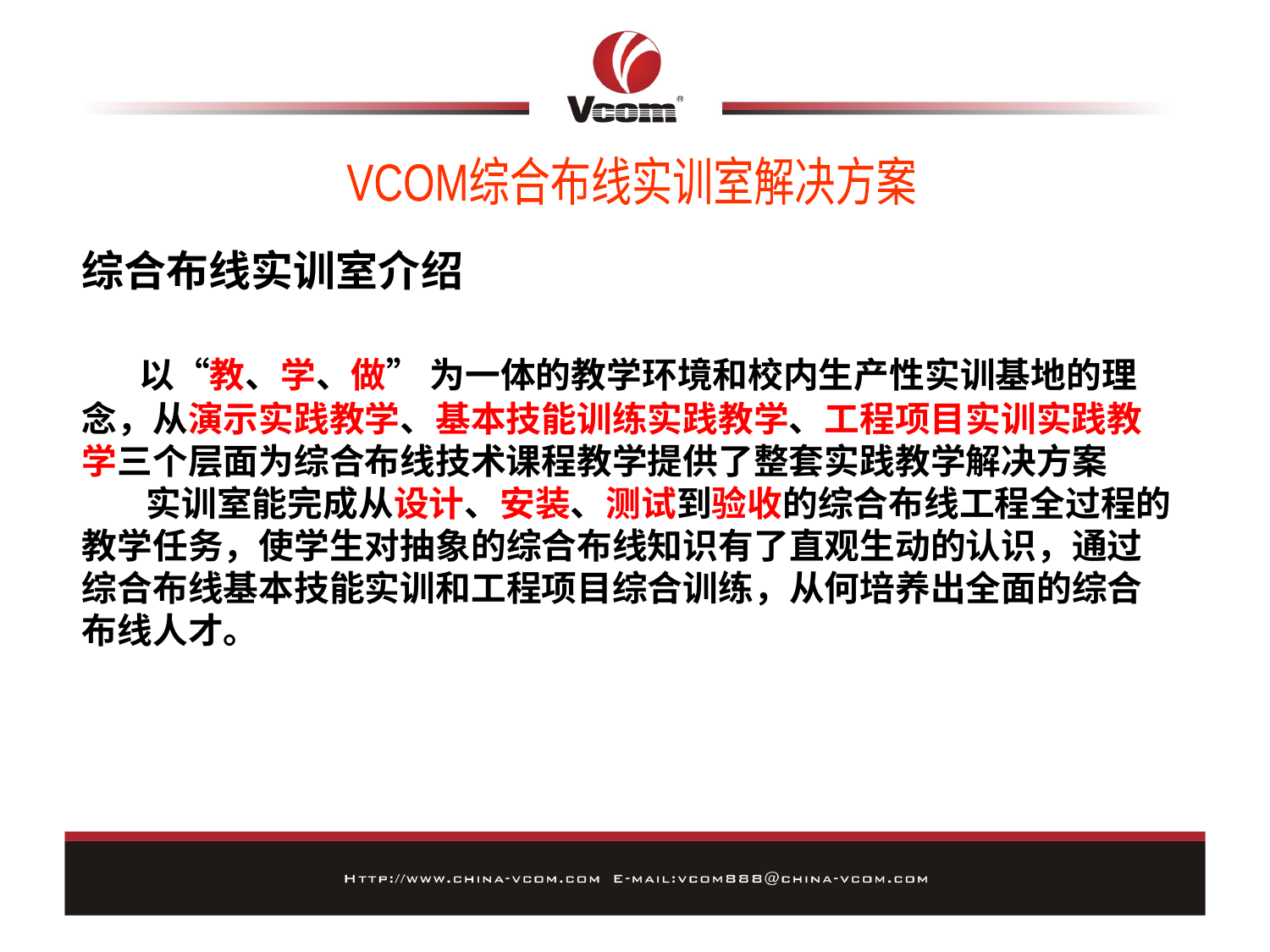

VCOM综合布线实训室解决方案
综合布线实训室介绍
      以“教、学、做” 为一体的教学环境和校内生产性实训基地的理念，从演示实践教学、基本技能训练实践教学、工程项目实训实践教学三个层面为综合布线技术课程教学提供了整套实践教学解决方案
        实训室能完成从设计、安装、测试到验收的综合布线工程全过程的教学任务，使学生对抽象的综合布线知识有了直观生动的认识，通过综合布线基本技能实训和工程项目综合训练，从何培养出全面的综合布线人才。